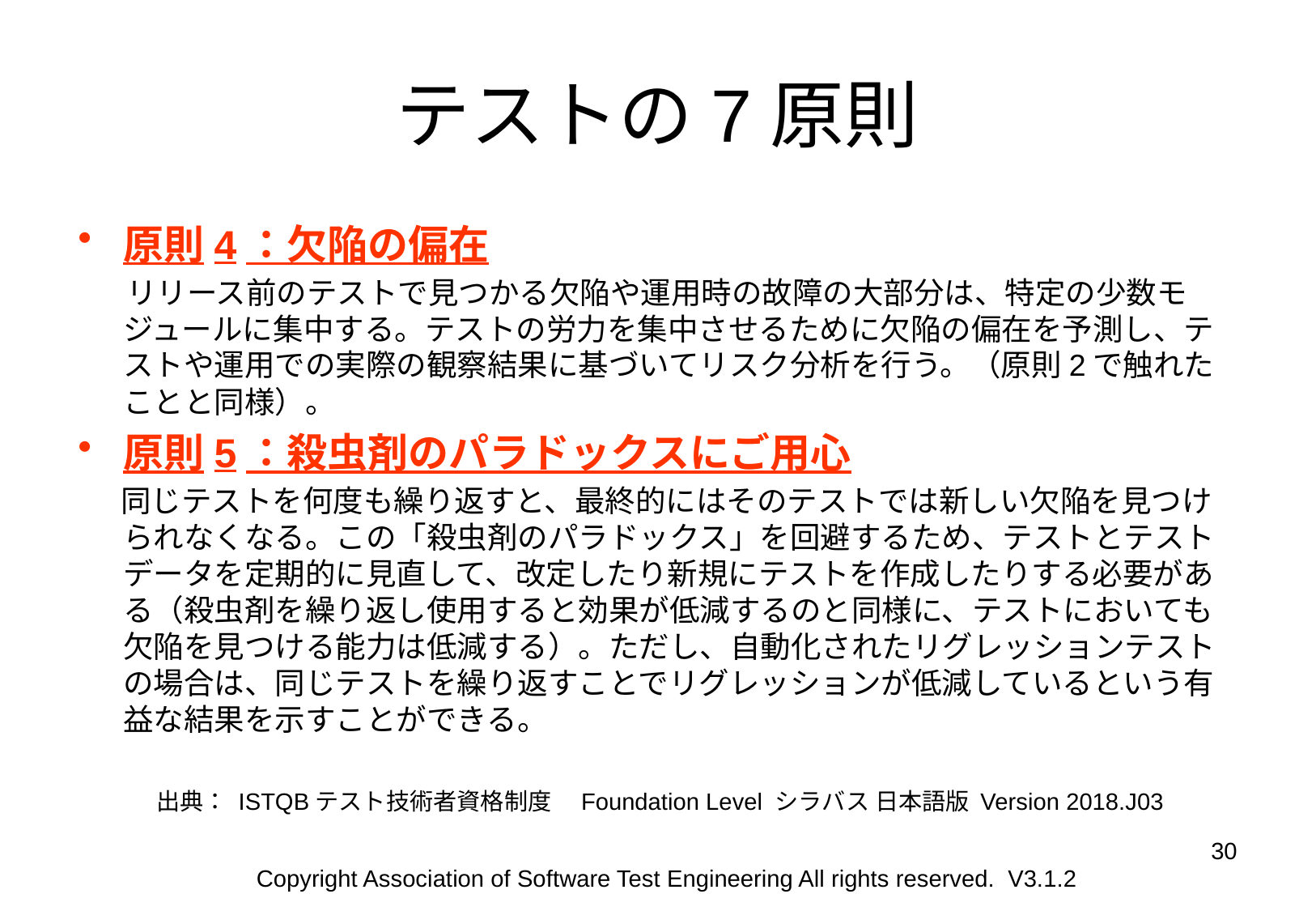

# テストの7原則
原則4：欠陥の偏在
      リリース前のテストで見つかる欠陥や運用時の故障の大部分は、特定の少数モジュールに集中する。テストの労力を集中させるために欠陥の偏在を予測し、テストや運用での実際の観察結果に基づいてリスク分析を行う。（原則2で触れたことと同様）。
原則5：殺虫剤のパラドックスにご用心
      同じテストを何度も繰り返すと、最終的にはそのテストでは新しい欠陥を見つけられなくなる。この「殺虫剤のパラドックス」を回避するため、テストとテストデータを定期的に見直して、改定したり新規にテストを作成したりする必要がある（殺虫剤を繰り返し使用すると効果が低減するのと同様に、テストにおいても欠陥を見つける能力は低減する）。ただし、自動化されたリグレッションテストの場合は、同じテストを繰り返すことでリグレッションが低減しているという有益な結果を示すことができる。
出典： ISTQBテスト技術者資格制度　Foundation Level シラバス 日本語版 Version 2018.J03
30
Copyright Association of Software Test Engineering All rights reserved.  V3.1.2